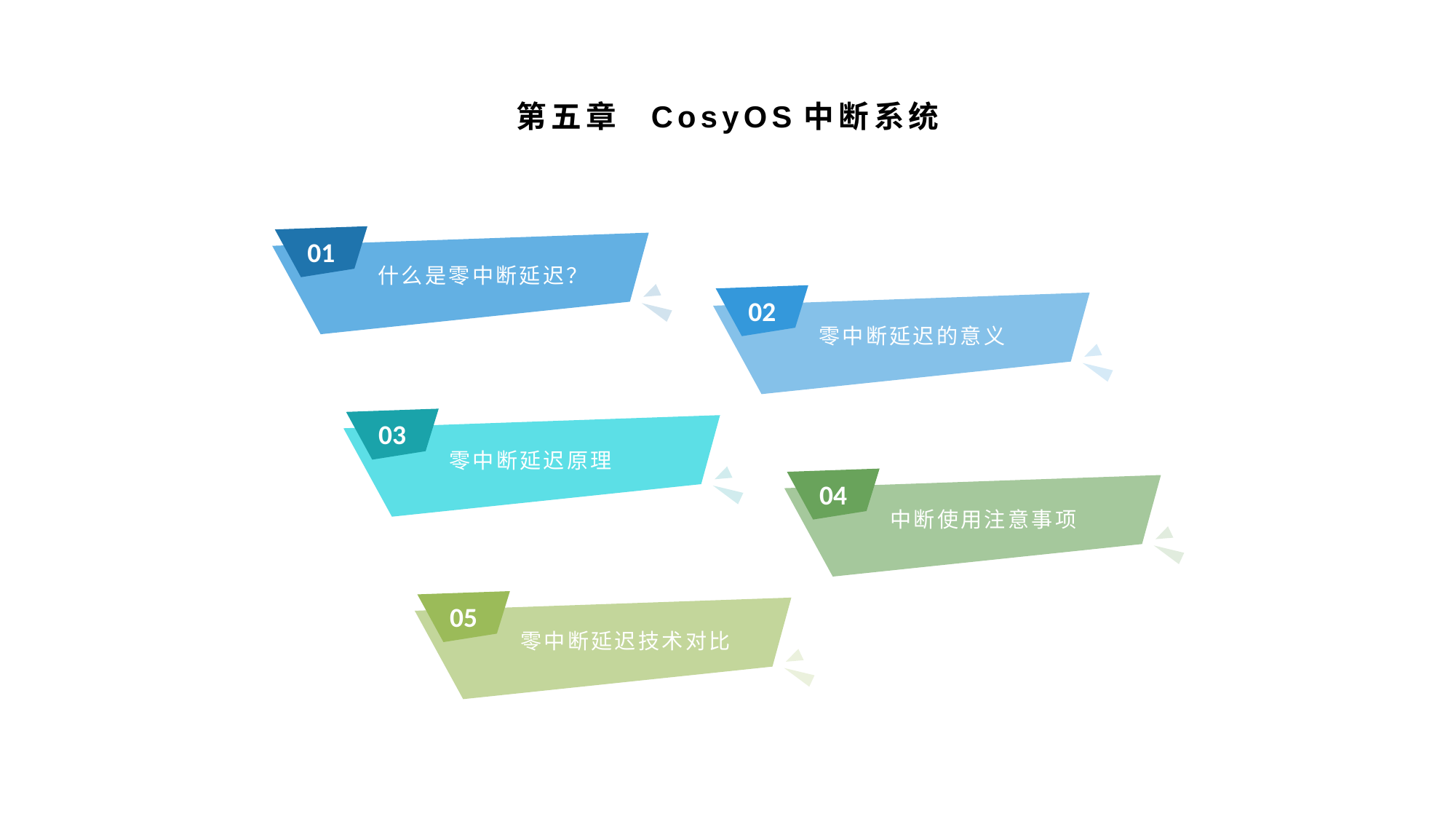

第五章  CosyOS中断系统

01

什么是零中断延迟？

02

零中断延迟的意义

03

零中断延迟原理

04

中断使用注意事项

05

零中断延迟技术对比